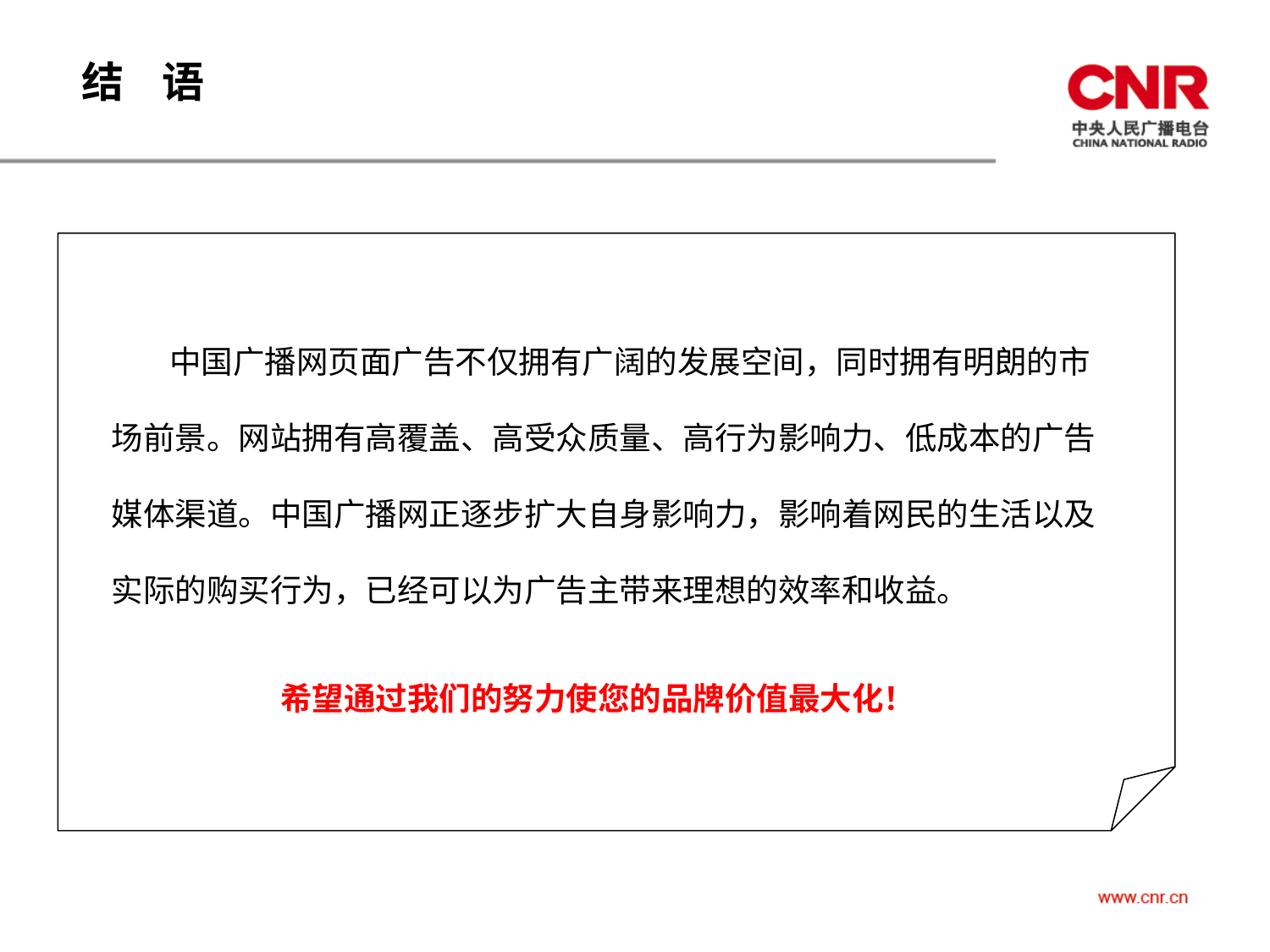

结    语

       中国广播网页面广告不仅拥有广阔的发展空间，同时拥有明朗的市场前景。网站拥有高覆盖、高受众质量、高行为影响力、低成本的广告媒体渠道。中国广播网正逐步扩大自身影响力，影响着网民的生活以及实际的购买行为，已经可以为广告主带来理想的效率和收益。
希望通过我们的努力使您的品牌价值最大化！